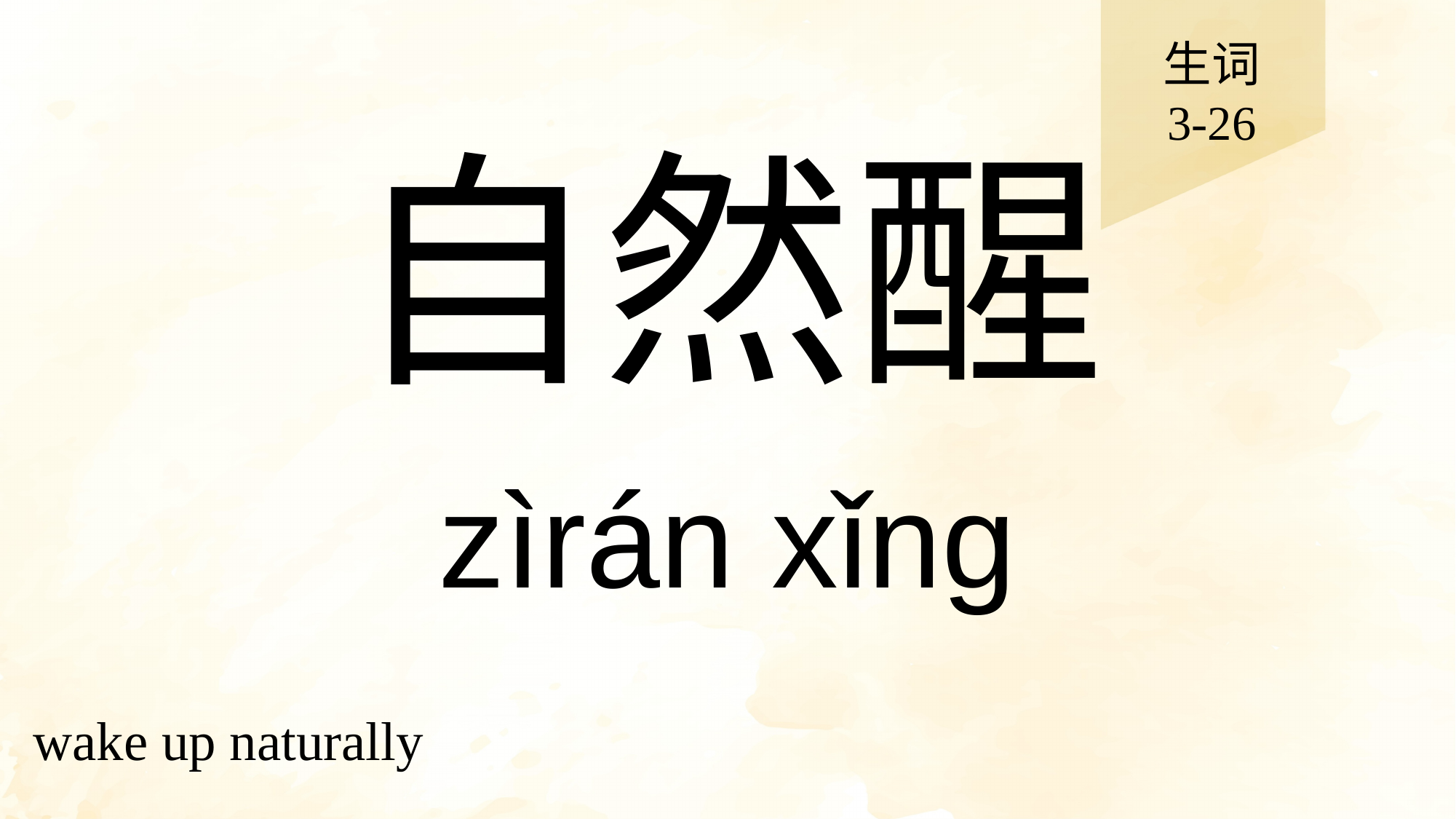

生词
3-26
# 自然醒
zìrán xǐng
wake up naturally